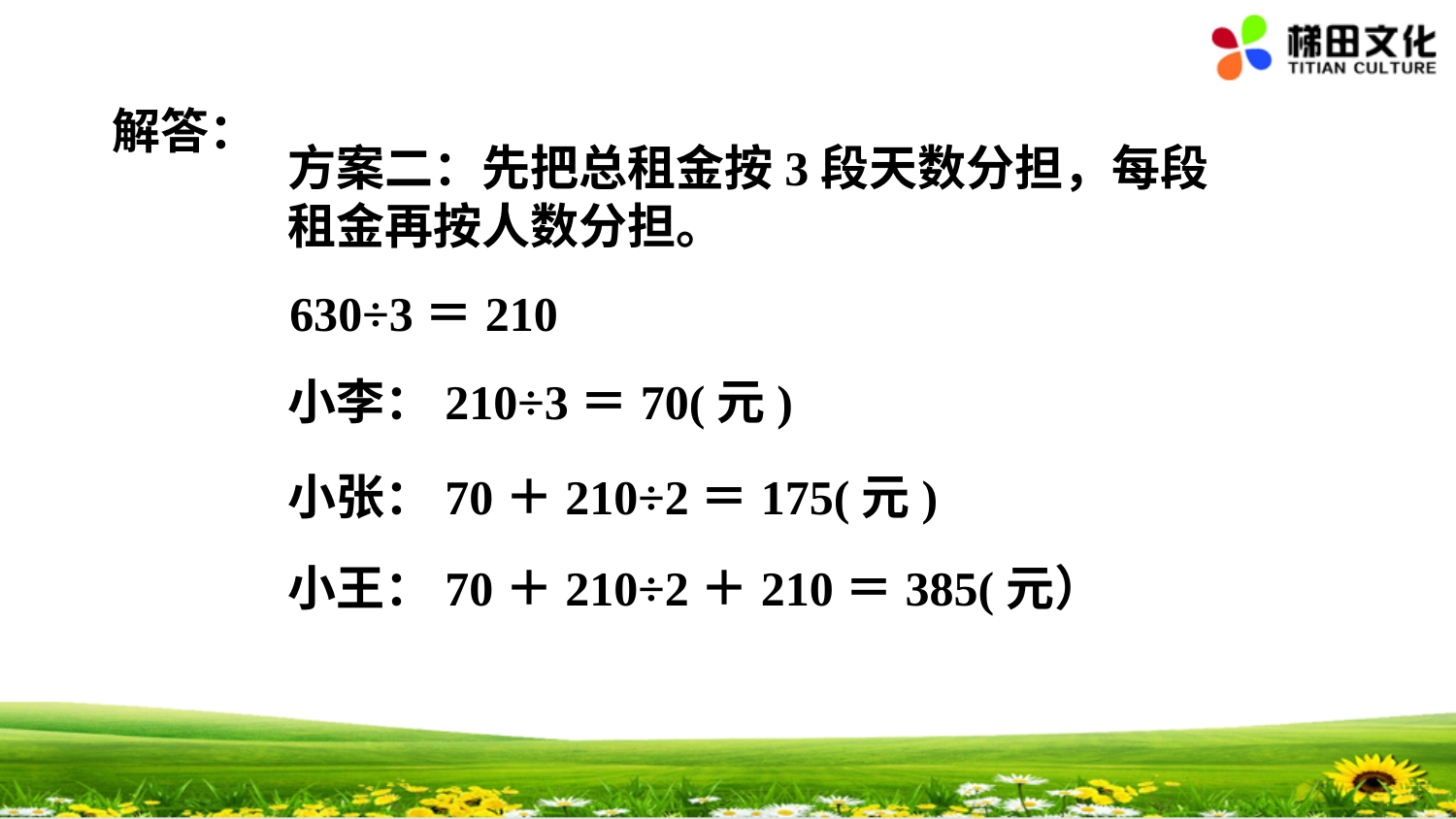

解答：
方案二：先把总租金按3段天数分担，每段租金再按人数分担。
630÷3＝210
小李：210÷3＝70(元)
小张：70＋210÷2＝175(元)
小王：70＋210÷2＋210＝385(元）